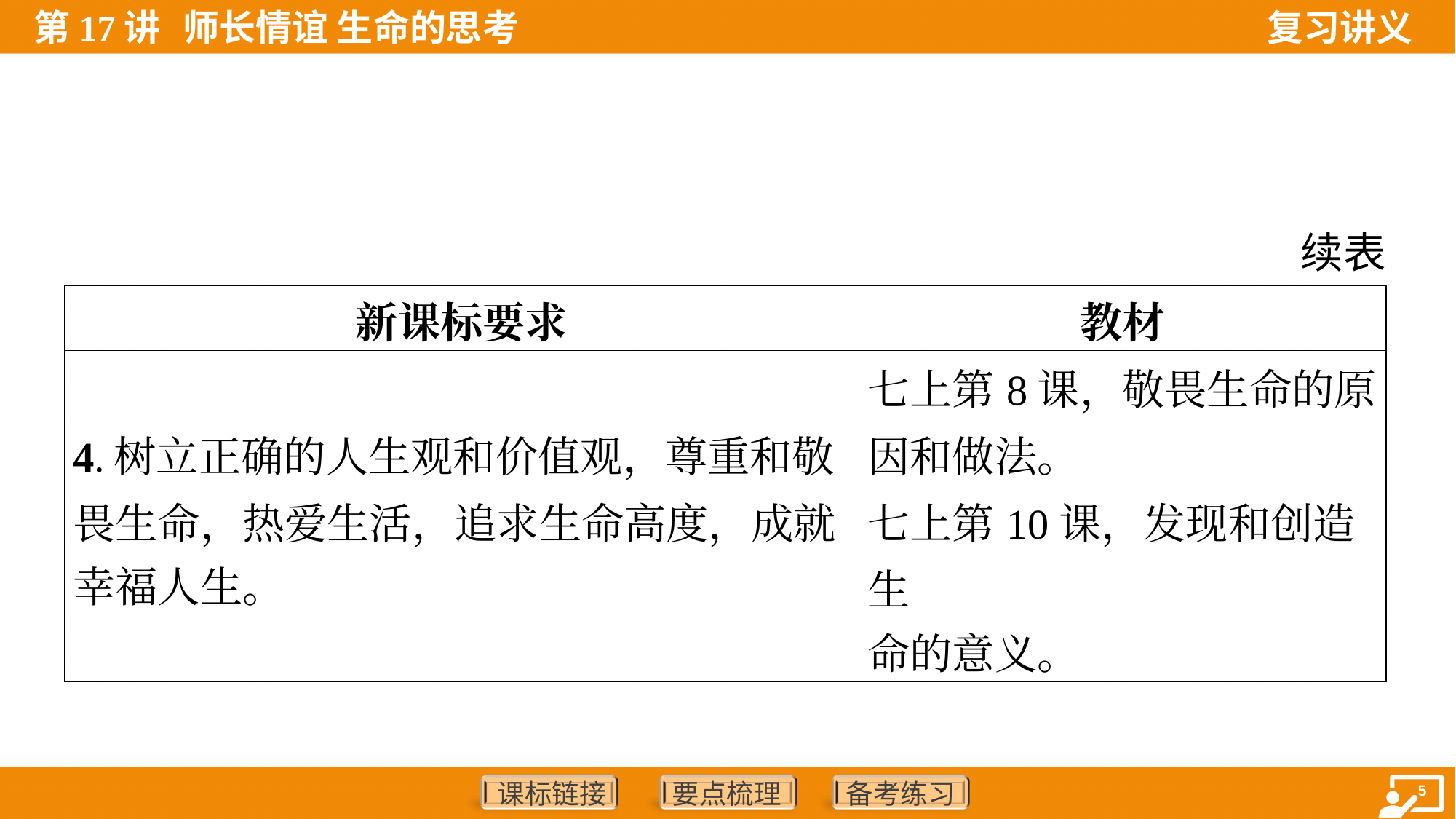

续表
| 新课标要求 | 教材 |
| --- | --- |
| 4.树立正确的人生观和价值观，尊重和敬 畏生命，热爱生活，追求生命高度，成就 幸福人生。 | 七上第8课，敬畏生命的原 因和做法。 七上第10课，发现和创造生 命的意义。 |